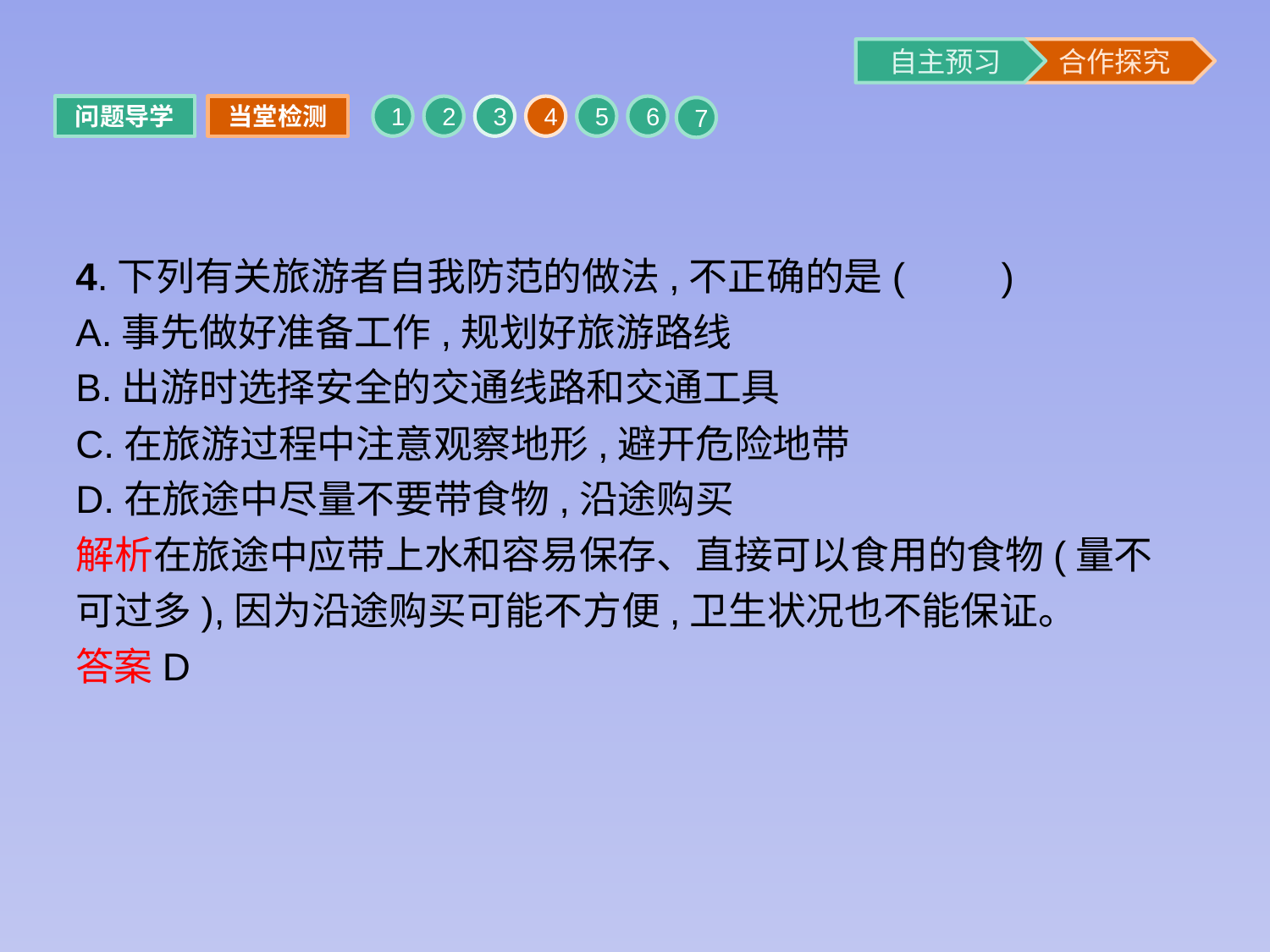

问题导学
当堂检测
1
2
3
4
5
6
7
4.下列有关旅游者自我防范的做法,不正确的是(　　)
A.事先做好准备工作,规划好旅游路线
B.出游时选择安全的交通线路和交通工具
C.在旅游过程中注意观察地形,避开危险地带
D.在旅途中尽量不要带食物,沿途购买
解析在旅途中应带上水和容易保存、直接可以食用的食物(量不可过多),因为沿途购买可能不方便,卫生状况也不能保证。
答案D